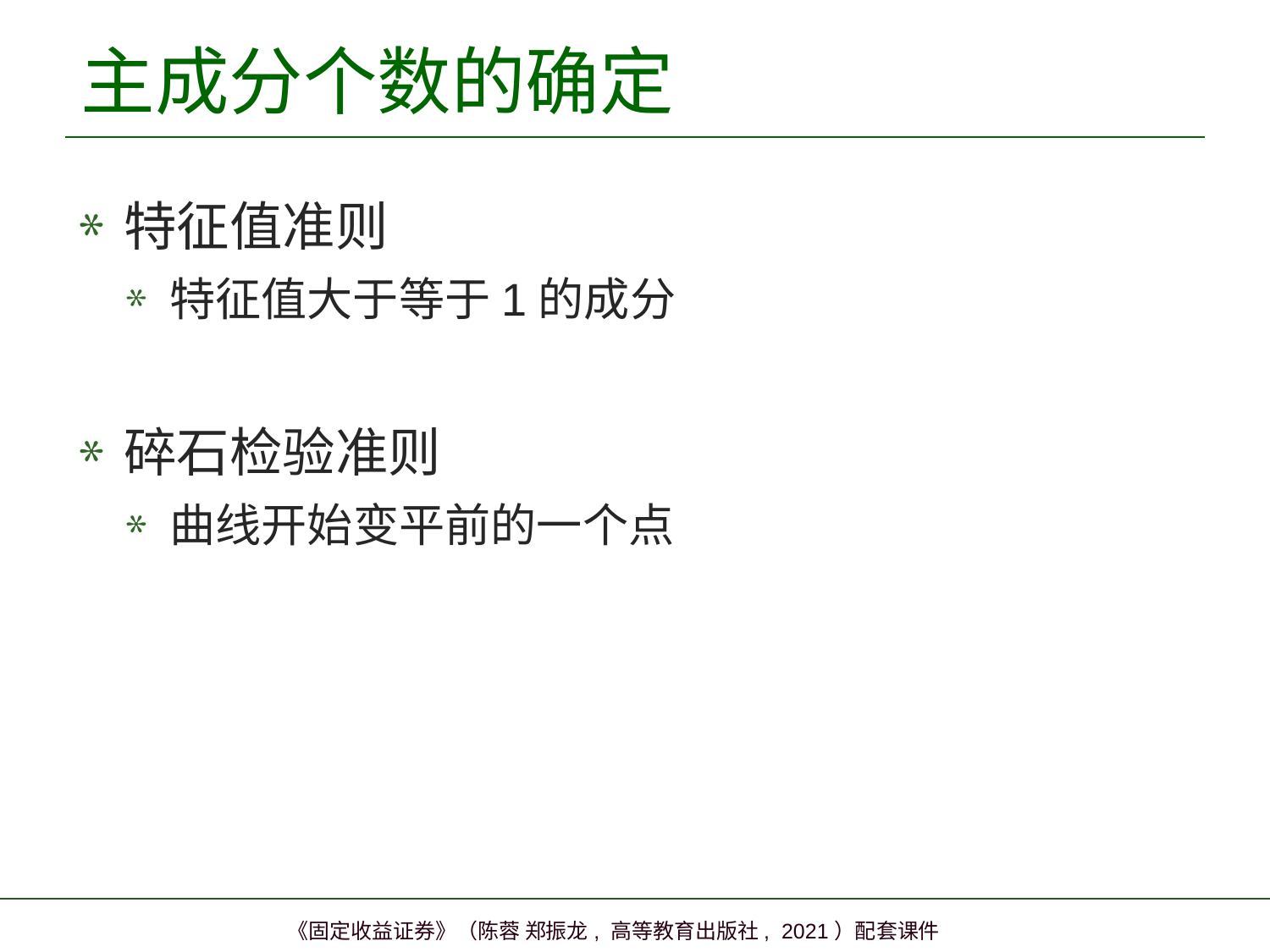

# 主成分个数的确定
特征值准则
特征值大于等于1的成分

碎石检验准则
曲线开始变平前的一个点